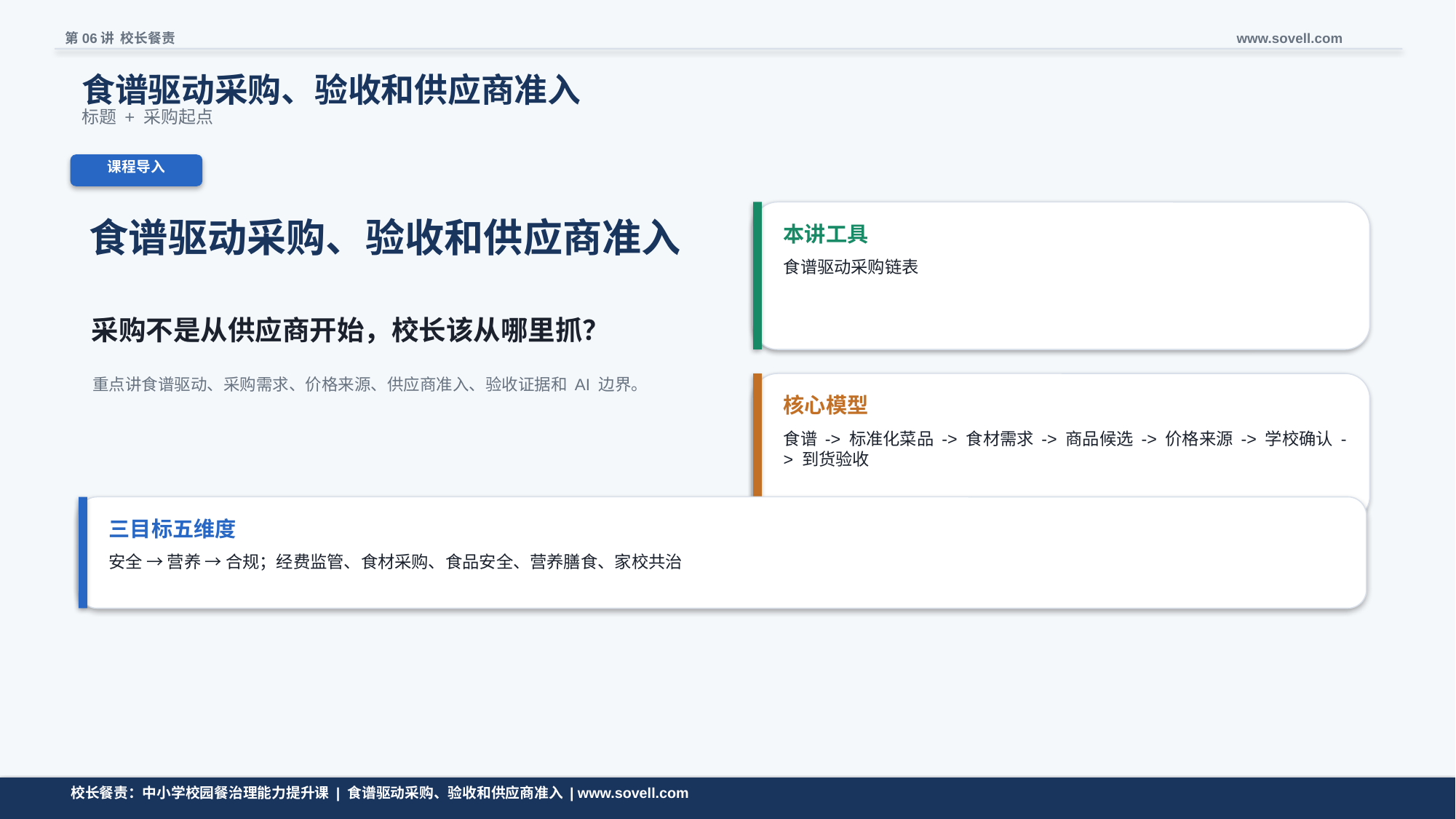

第06讲  校长餐责
www.sovell.com

食谱驱动采购、验收和供应商准入
标题 + 采购起点

课程导入

食谱驱动采购、验收和供应商准入
本讲工具
食谱驱动采购链表
采购不是从供应商开始，校长该从哪里抓？
重点讲食谱驱动、采购需求、价格来源、供应商准入、验收证据和 AI 边界。

核心模型
食谱 -> 标准化菜品 -> 食材需求 -> 商品候选 -> 价格来源 -> 学校确认 -> 到货验收

三目标五维度
安全 → 营养 → 合规；经费监管、食材采购、食品安全、营养膳食、家校共治

校长餐责：中小学校园餐治理能力提升课 | 食谱驱动采购、验收和供应商准入 | www.sovell.com
校长餐责：中小学校园餐治理能力提升课 | 食谱驱动采购、验收和供应商准入 | www.sovell.com